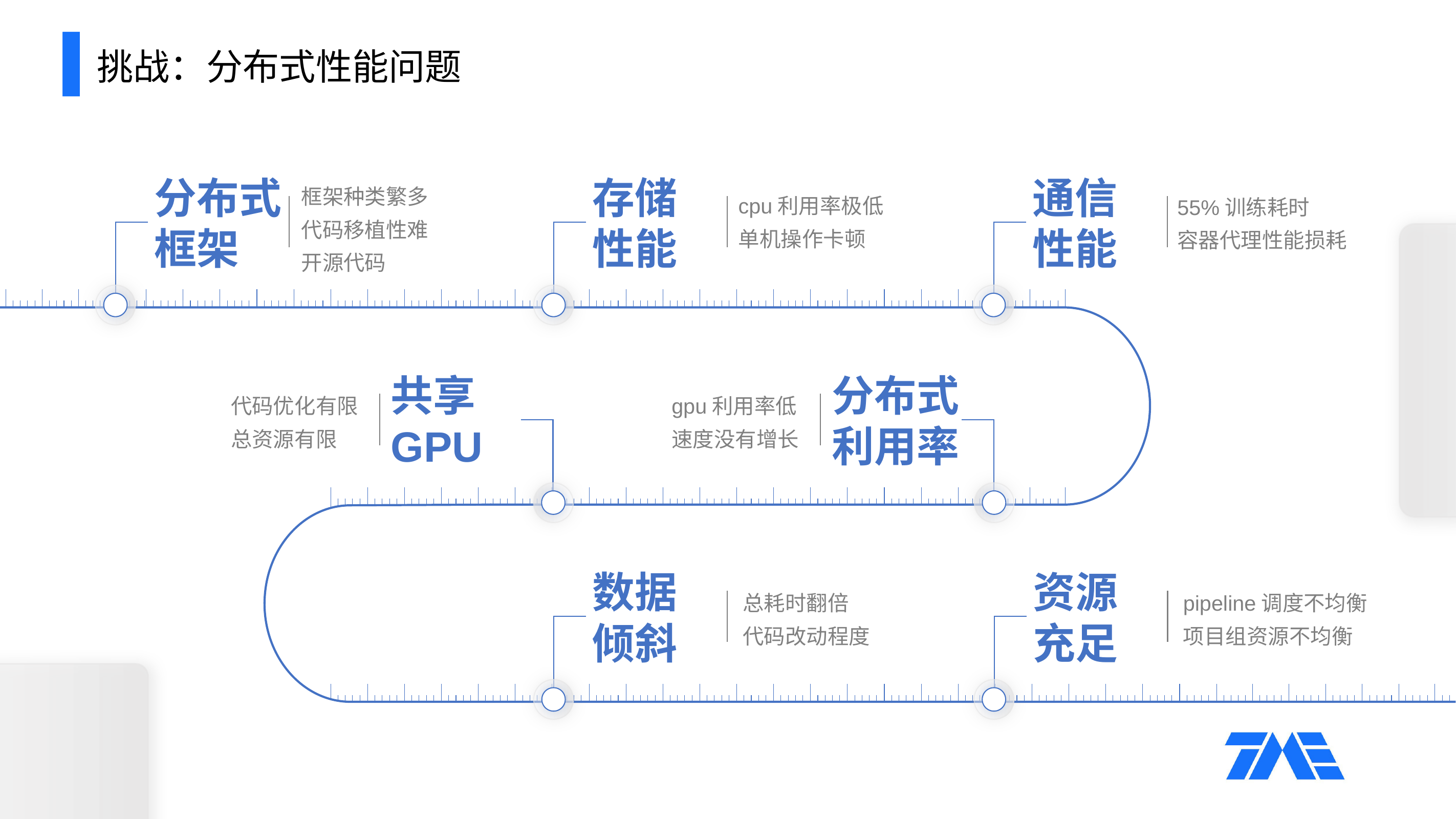

挑战：分布式性能问题
分布式框架
框架种类繁多
代码移植性难
开源代码

存储性能
cpu利用率极低
单机操作卡顿

通信性能
55%训练耗时
容器代理性能损耗

分布式利用率
gpu利用率低
速度没有增长

共享GPU
代码优化有限
总资源有限

数据倾斜
总耗时翻倍
代码改动程度

资源充足
pipeline调度不均衡
项目组资源不均衡